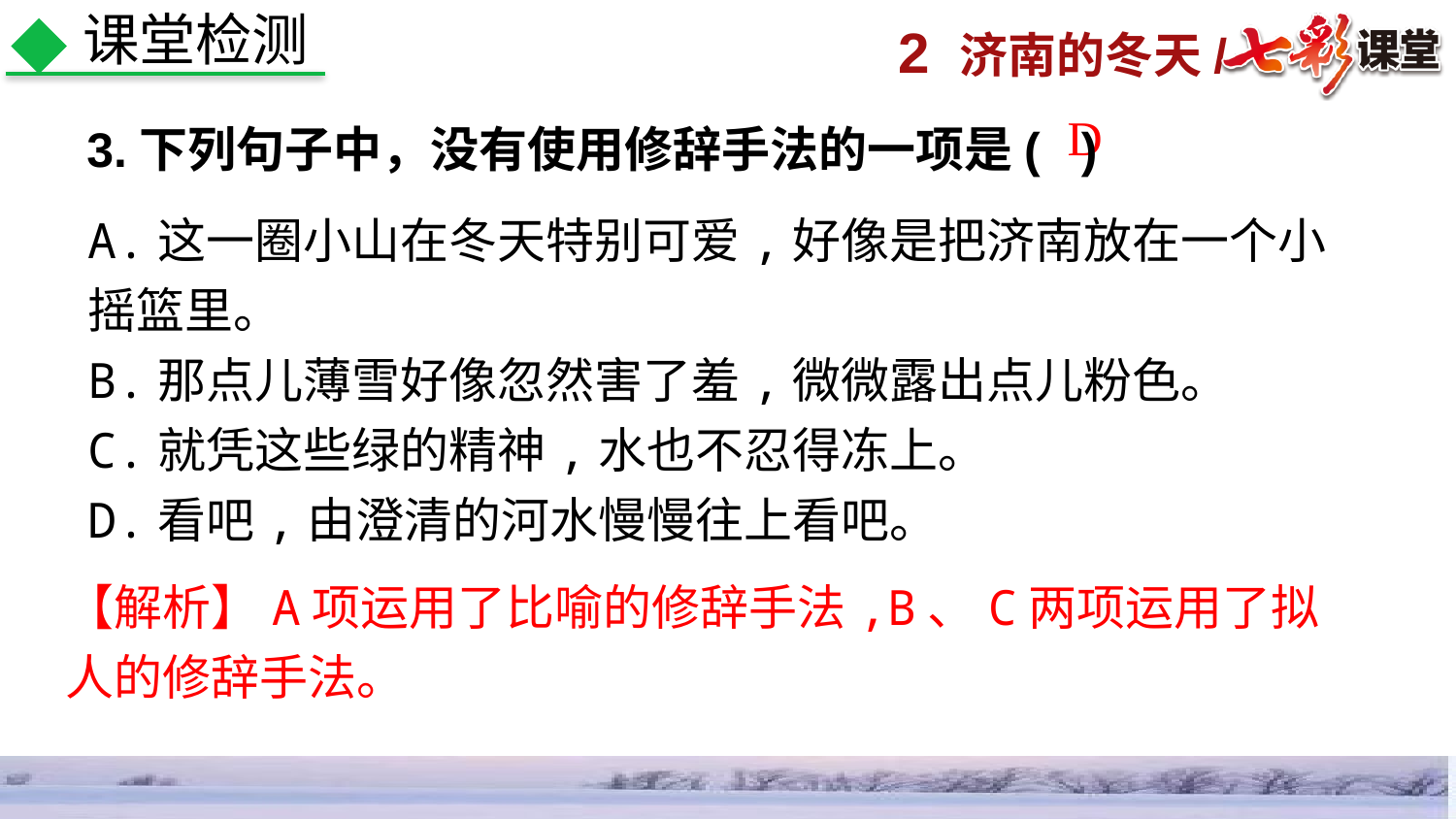

课堂检测

3.下列句子中，没有使用修辞手法的一项是(   )
D
A.这一圈小山在冬天特别可爱,好像是把济南放在一个小摇篮里。
B.那点儿薄雪好像忽然害了羞,微微露出点儿粉色。
C.就凭这些绿的精神,水也不忍得冻上。
D.看吧,由澄清的河水慢慢往上看吧。
【解析】A项运用了比喻的修辞手法,B、C两项运用了拟人的修辞手法。